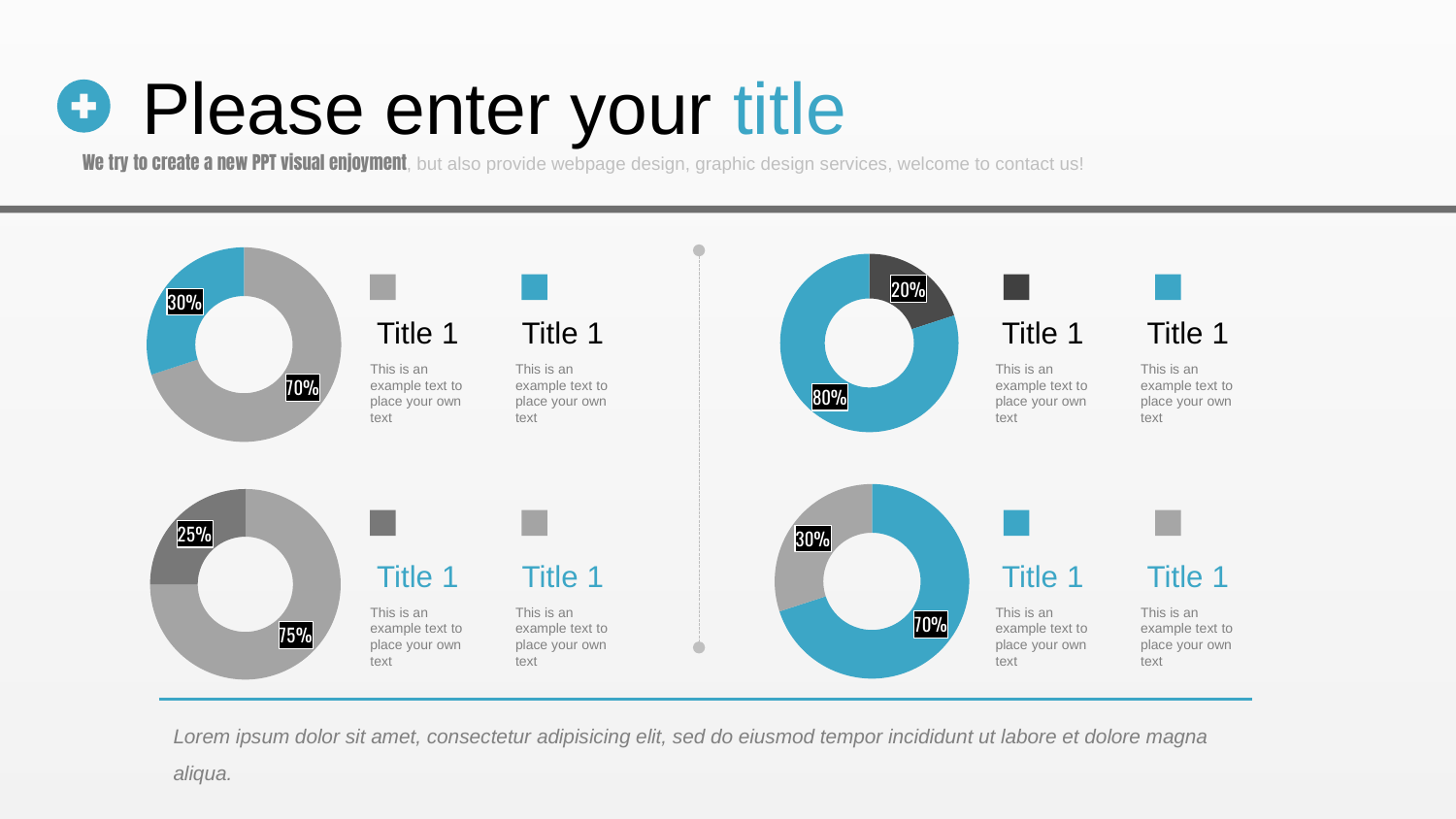

Please enter your title

We try to create a new PPT visual enjoyment, but also provide webpage design, graphic design services, welcome to contact us!

### Chart

| Category | 销售额 |
|---|---|
| 第一季度 | 2.0 |
| 第二季度 | 8.0 |

### Chart

| Category | 销售额 |
|---|---|
| 第一季度 | 7.0 |
| 第二季度 | 3.0 |

Title 1
Title 1
Title 1
Title 1
This is an example text to place your own text
This is an example text to place your own text
This is an example text to place your own text
This is an example text to place your own text

### Chart

| Category | 销售额 |
|---|---|
| 第一季度 | 7.0 |
| 第二季度 | 3.0 |

### Chart

| Category | 销售额 |
|---|---|
| 第一季度 | 7.5 |
| 第二季度 | 2.5 |

Title 1
Title 1
Title 1
Title 1
This is an example text to place your own text
This is an example text to place your own text
This is an example text to place your own text
This is an example text to place your own text
Lorem ipsum dolor sit amet, consectetur adipisicing elit, sed do eiusmod tempor incididunt ut labore et dolore magna aliqua.